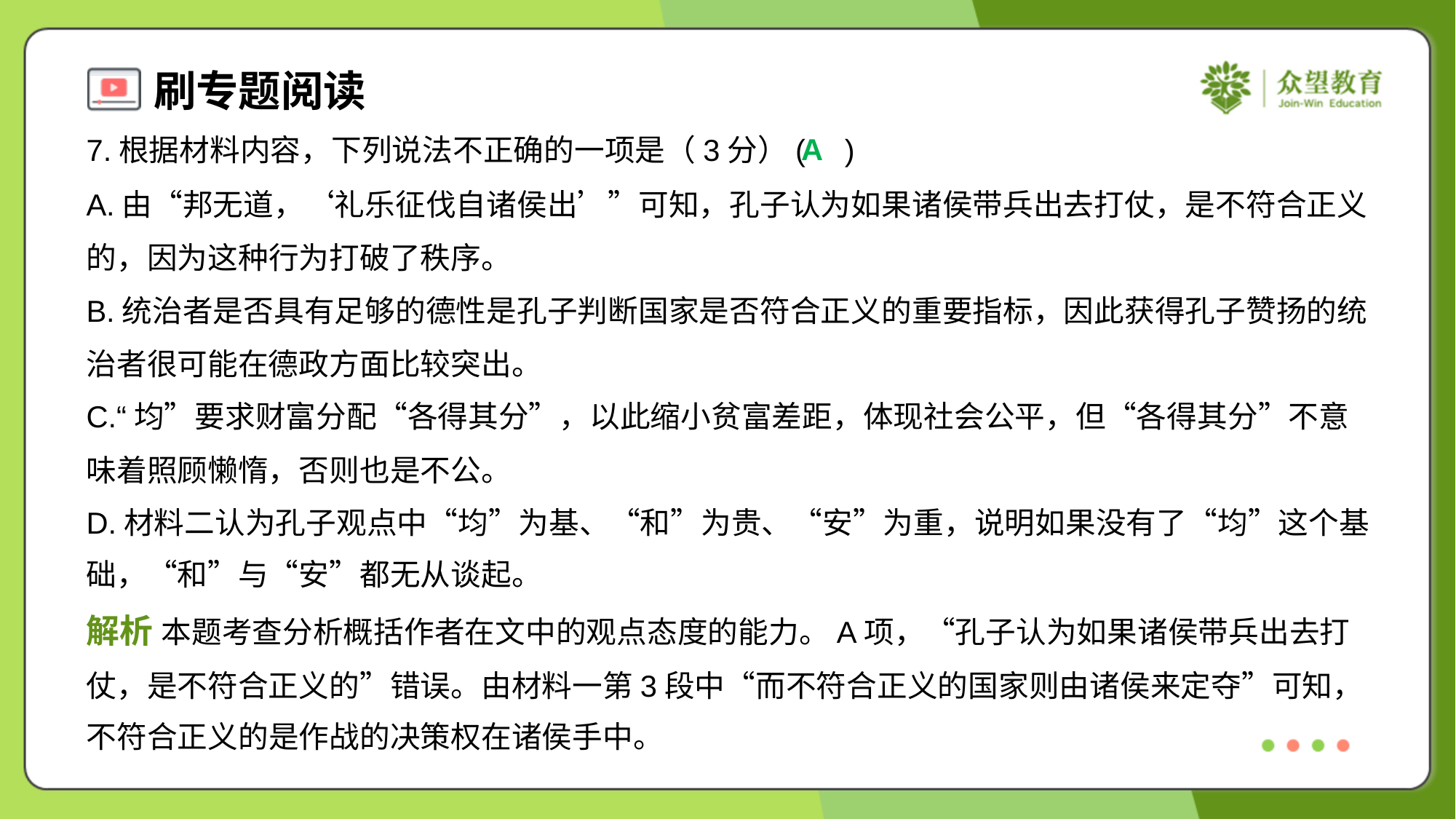

A
7.根据材料内容，下列说法不正确的一项是（3分）(     )
A.由“邦无道，‘礼乐征伐自诸侯出’”可知，孔子认为如果诸侯带兵出去打仗，是不符合正义
的，因为这种行为打破了秩序。
B.统治者是否具有足够的德性是孔子判断国家是否符合正义的重要指标，因此获得孔子赞扬的统
治者很可能在德政方面比较突出。
C.“均”要求财富分配“各得其分”，以此缩小贫富差距，体现社会公平，但“各得其分”不意
味着照顾懒惰，否则也是不公。
D.材料二认为孔子观点中“均”为基、“和”为贵、“安”为重，说明如果没有了“均”这个基
础，“和”与“安”都无从谈起。
解析 本题考查分析概括作者在文中的观点态度的能力。A项，“孔子认为如果诸侯带兵出去打
仗，是不符合正义的”错误。由材料一第3段中“而不符合正义的国家则由诸侯来定夺”可知，
不符合正义的是作战的决策权在诸侯手中。